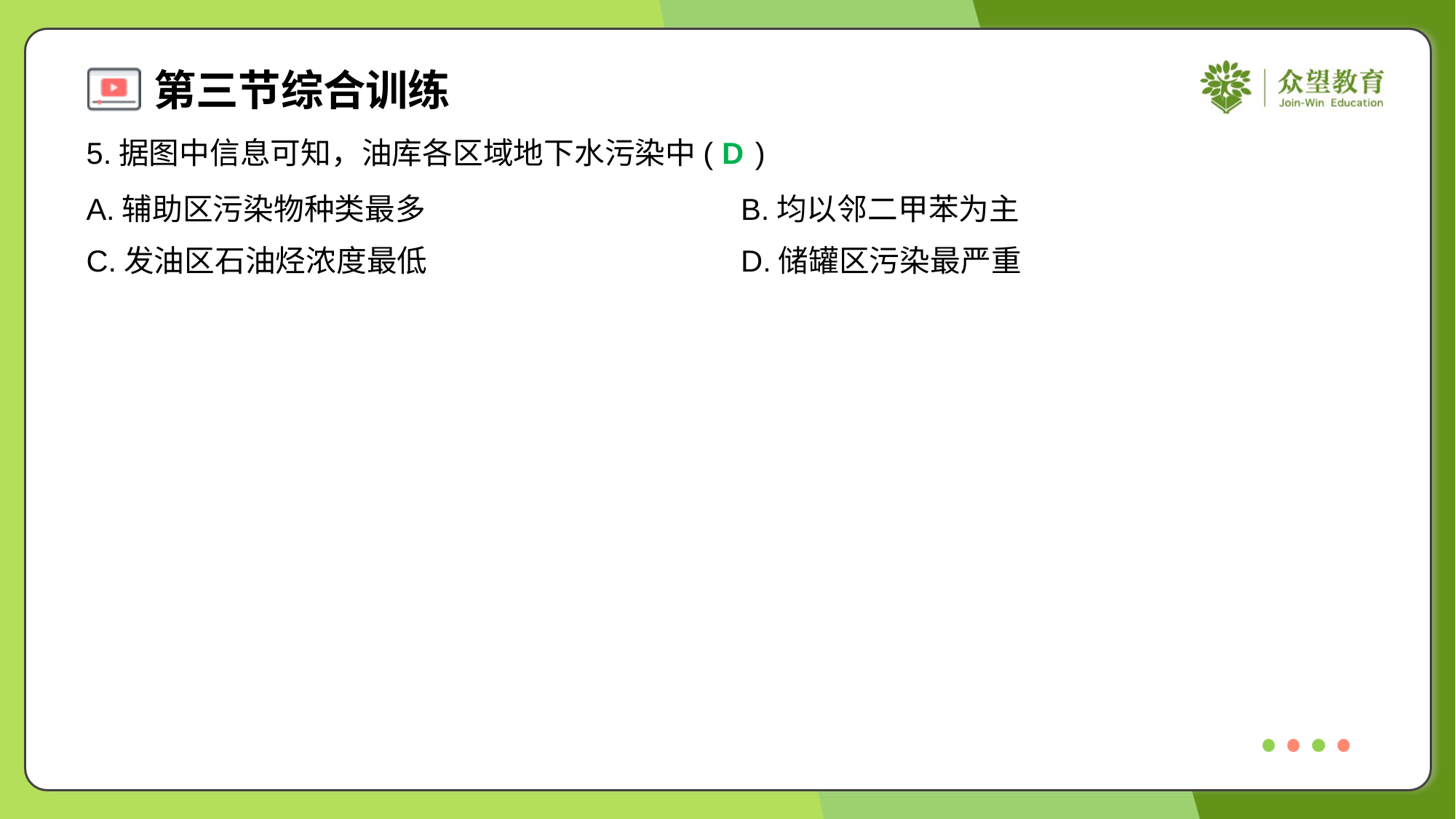

5.据图中信息可知，油库各区域地下水污染中(     )
D
A.辅助区污染物种类最多	B.均以邻二甲苯为主
C.发油区石油烃浓度最低	D.储罐区污染最严重